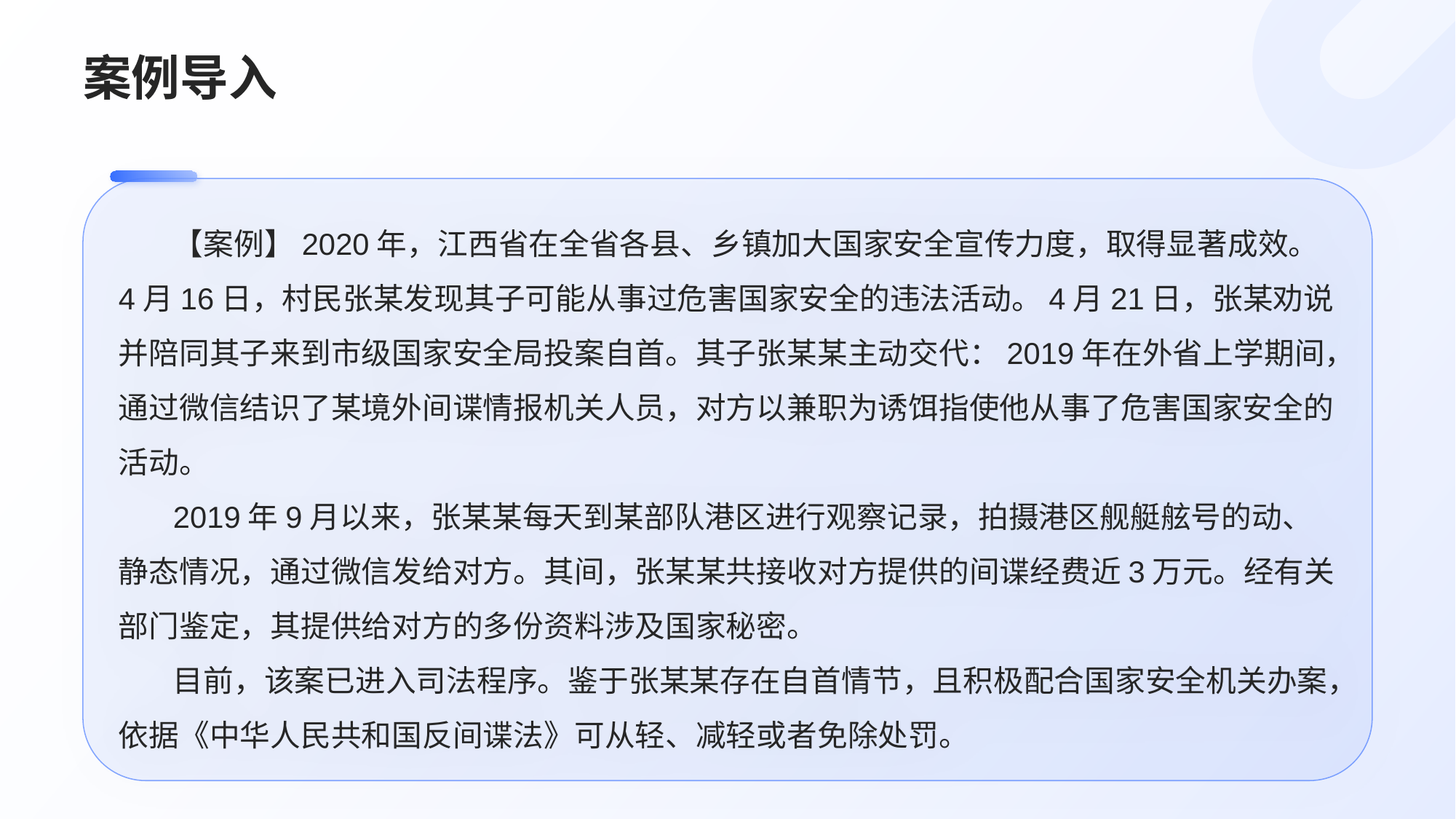

# 案例导入

【案例】2020年，江西省在全省各县、乡镇加大国家安全宣传力度，取得显著成效。4月16日，村民张某发现其子可能从事过危害国家安全的违法活动。4月21日，张某劝说并陪同其子来到市级国家安全局投案自首。其子张某某主动交代：2019年在外省上学期间，通过微信结识了某境外间谍情报机关人员，对方以兼职为诱饵指使他从事了危害国家安全的活动。
2019年9月以来，张某某每天到某部队港区进行观察记录，拍摄港区舰艇舷号的动、静态情况，通过微信发给对方。其间，张某某共接收对方提供的间谍经费近3万元。经有关部门鉴定，其提供给对方的多份资料涉及国家秘密。
目前，该案已进入司法程序。鉴于张某某存在自首情节，且积极配合国家安全机关办案，依据《中华人民共和国反间谍法》可从轻、减轻或者免除处罚。